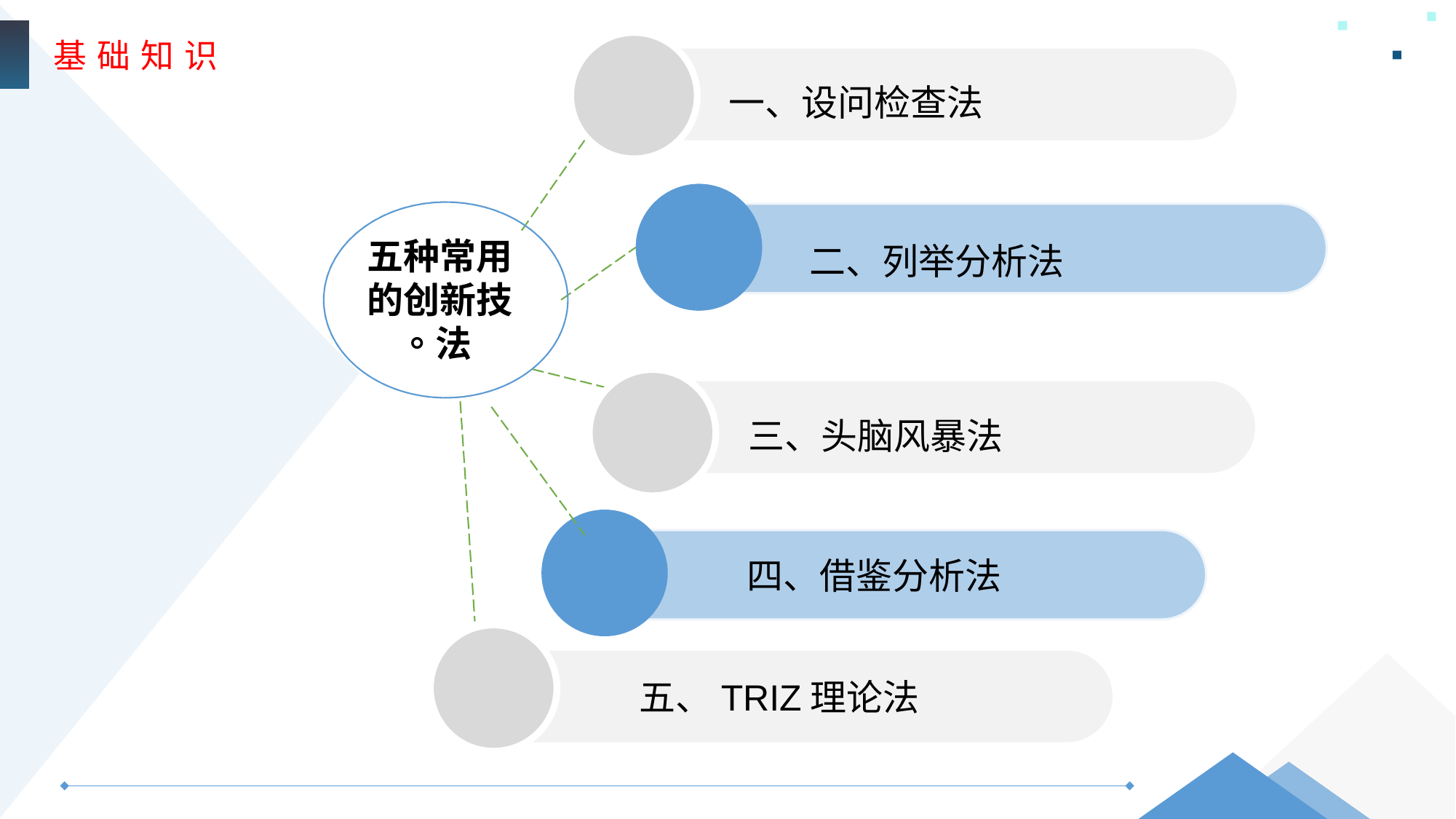

基 础 知 识

一、设问检查法

二、列举分析法

五种常用的创新技法。

三、头脑风暴法

四、借鉴分析法

五、TRIZ理论法